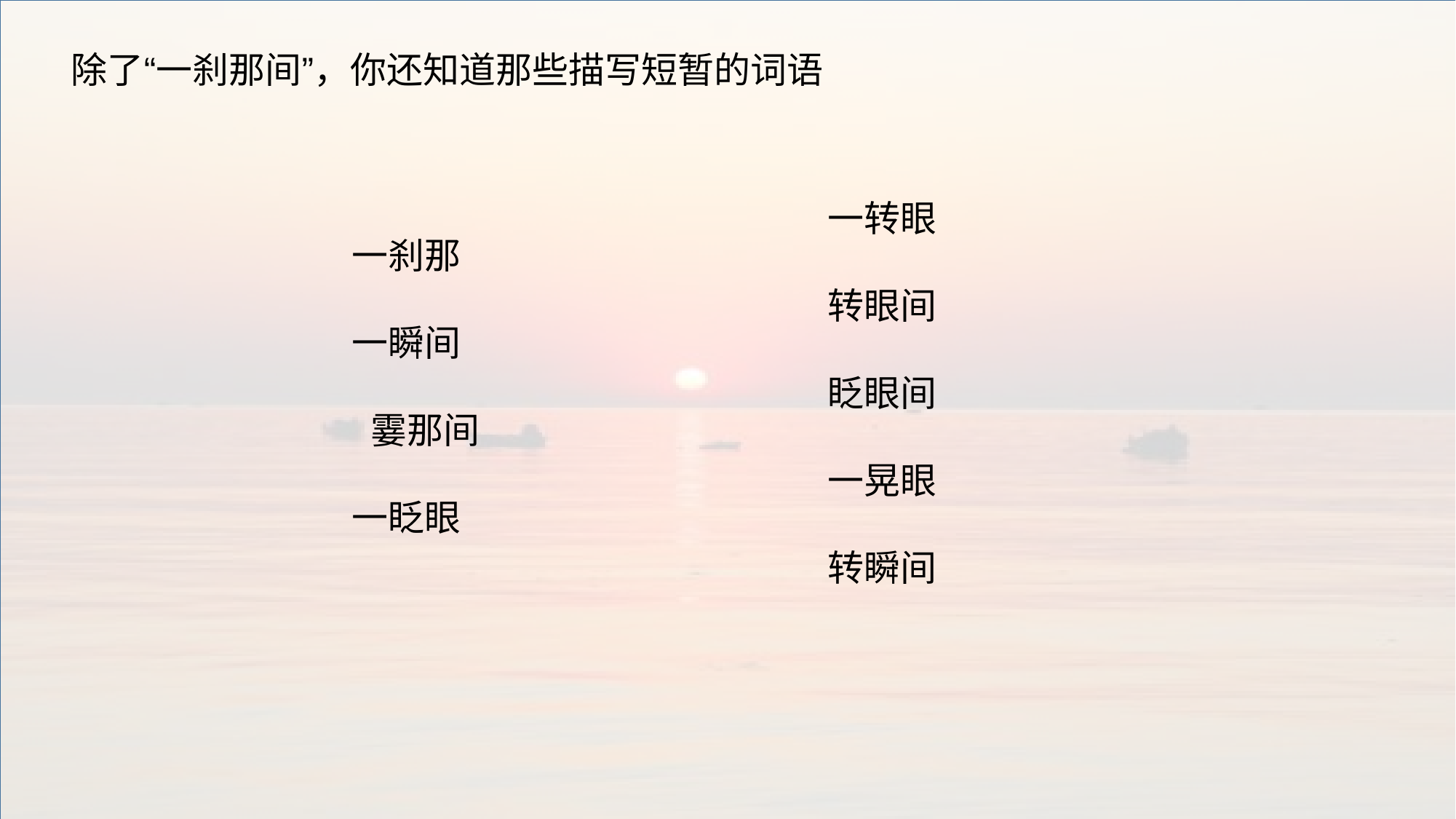

除了“一刹那间”，你还知道那些描写短暂的词语
一转眼
转眼间
眨眼间
一晃眼
转瞬间
一刹那
一瞬间
 霎那间
一眨眼